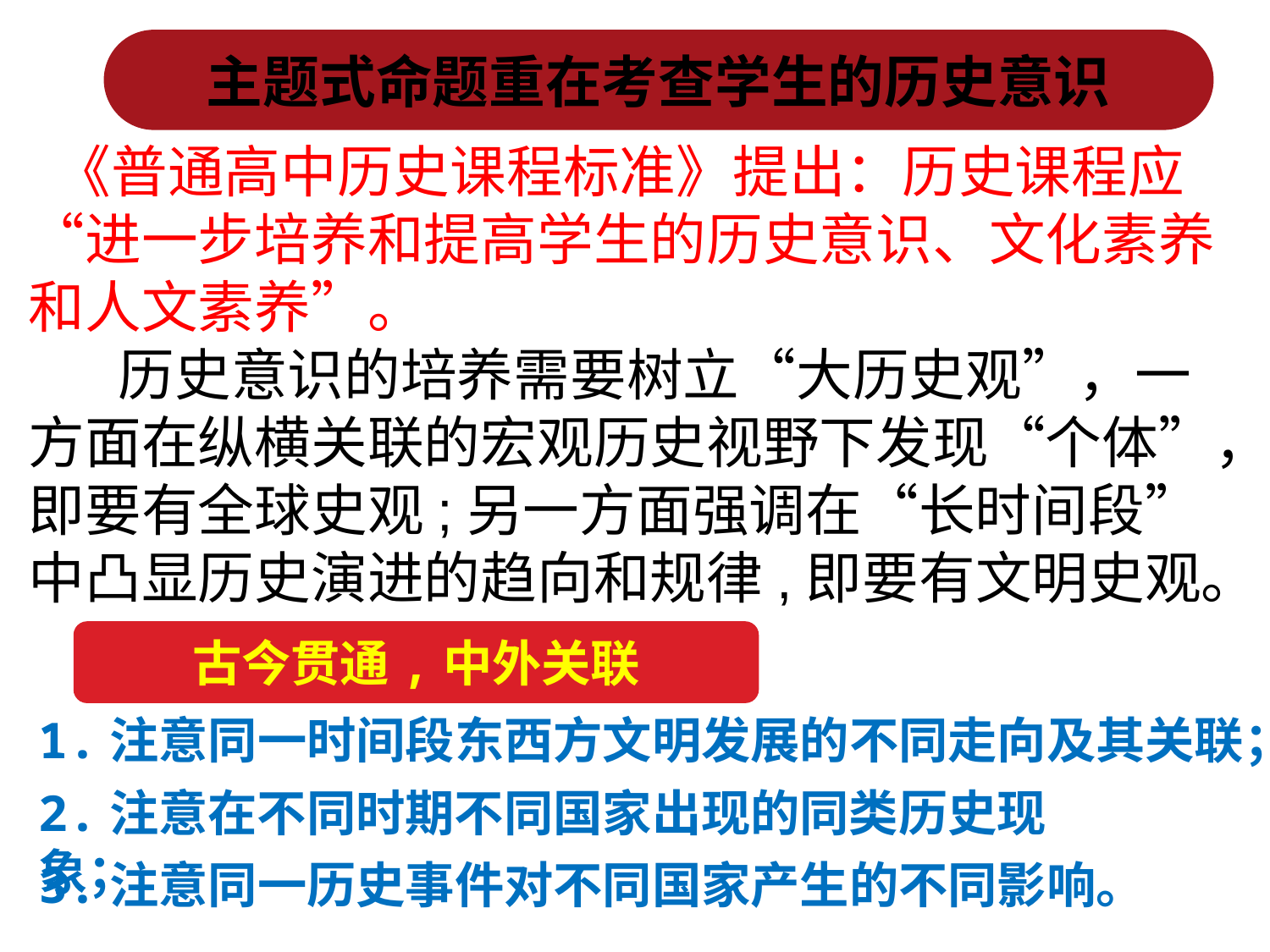

主题式命题重在考查学生的历史意识
 《普通高中历史课程标准》提出：历史课程应“进一步培养和提高学生的历史意识、文化素养和人文素养”。
      历史意识的培养需要树立“大历史观”，一方面在纵横关联的宏观历史视野下发现“个体”，即要有全球史观;另一方面强调在“长时间段”中凸显历史演进的趋向和规律,即要有文明史观。
古今贯通,中外关联
1.注意同一时间段东西方文明发展的不同走向及其关联；
2.注意在不同时期不同国家出现的同类历史现象；
3.注意同一历史事件对不同国家产生的不同影响。